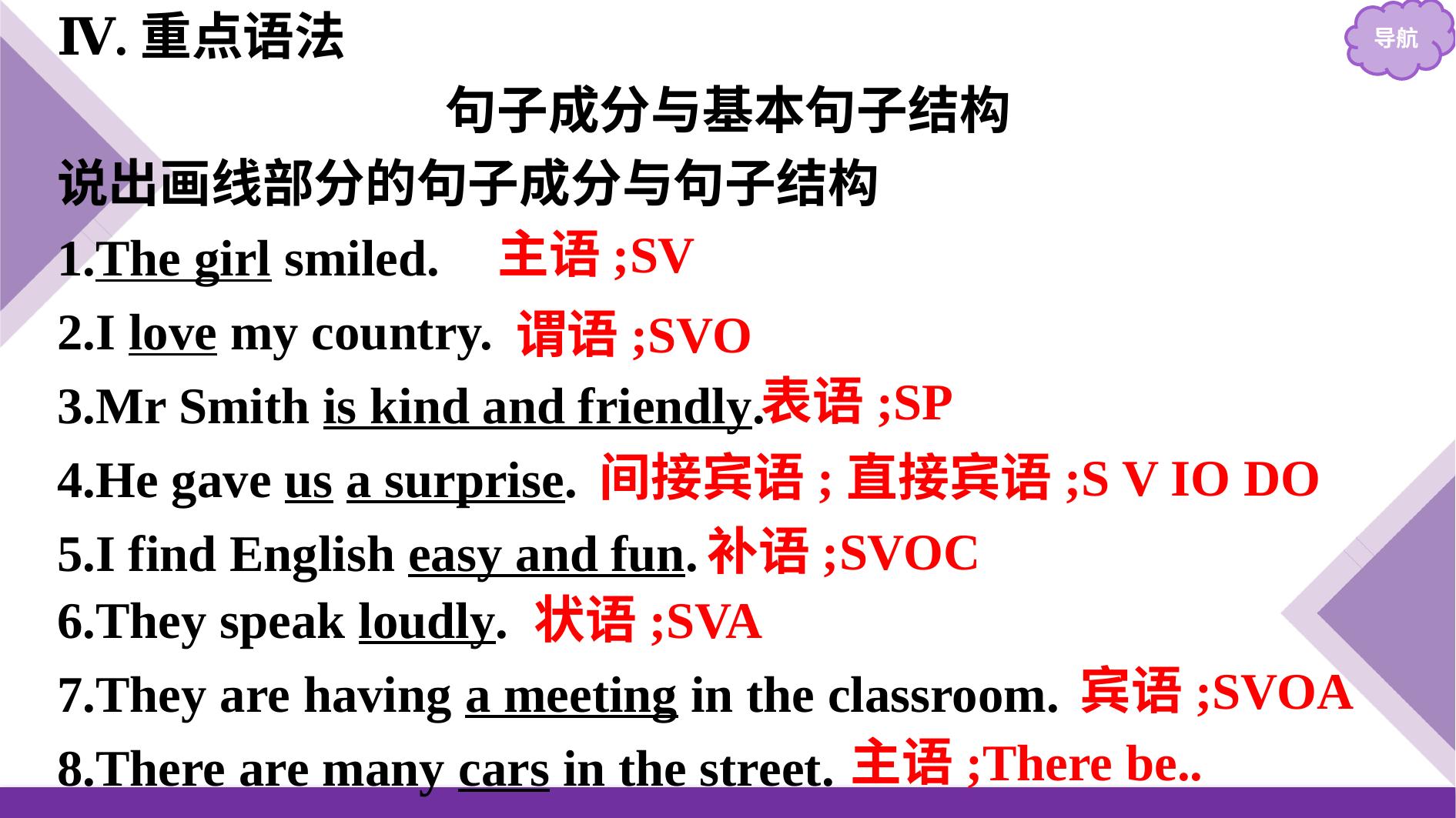

Ⅳ.重点语法
句子成分与基本句子结构
说出画线部分的句子成分与句子结构
1.The girl smiled.
2.I love my country.
3.Mr Smith is kind and friendly.
4.He gave us a surprise.
5.I find English easy and fun.
主语;SV
谓语;SVO
表语;SP
间接宾语;直接宾语;S V IO DO
补语;SVOC
6.They speak loudly.
7.They are having a meeting in the classroom.
8.There are many cars in the street.
状语;SVA
宾语;SVOA
主语;There be..